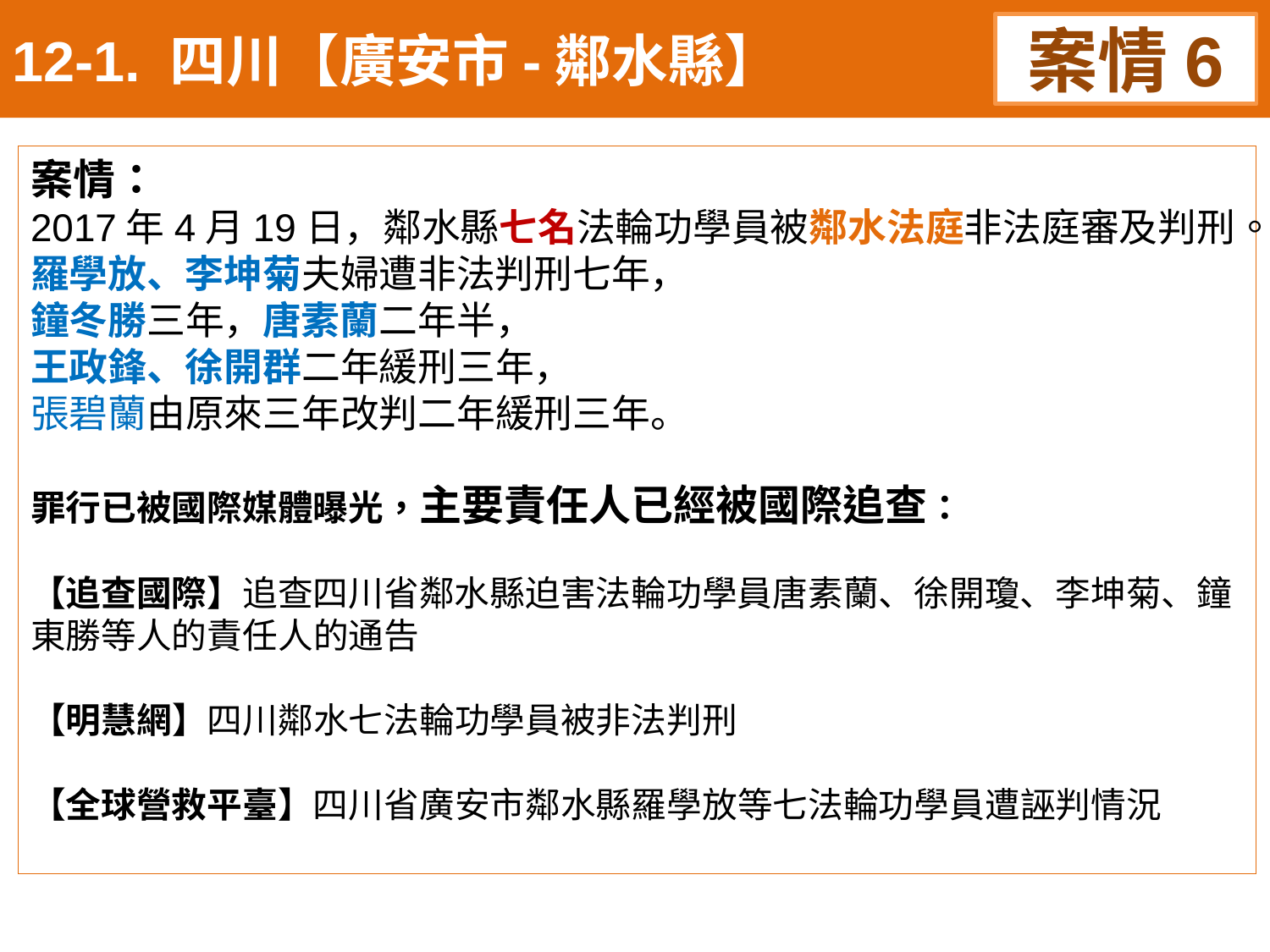

12-1. 四川【廣安市-鄰水縣】
案情6
案情：
2017年4月19日，鄰水縣七名法輪功學員被鄰水法庭非法庭審及判刑。
羅學放、李坤菊夫婦遭非法判刑七年，
鐘冬勝三年，唐素蘭二年半，
王政鋒、徐開群二年緩刑三年，
張碧蘭由原來三年改判二年緩刑三年。

罪行已被國際媒體曝光，主要責任人已經被國際追查：

【追查國際】追查四川省鄰水縣迫害法輪功學員唐素蘭、徐開瓊、李坤菊、鐘東勝等人的責任人的通告

【明慧網】四川鄰水七法輪功學員被非法判刑

【全球營救平臺】四川省廣安市鄰水縣羅學放等七法輪功學員遭誣判情況